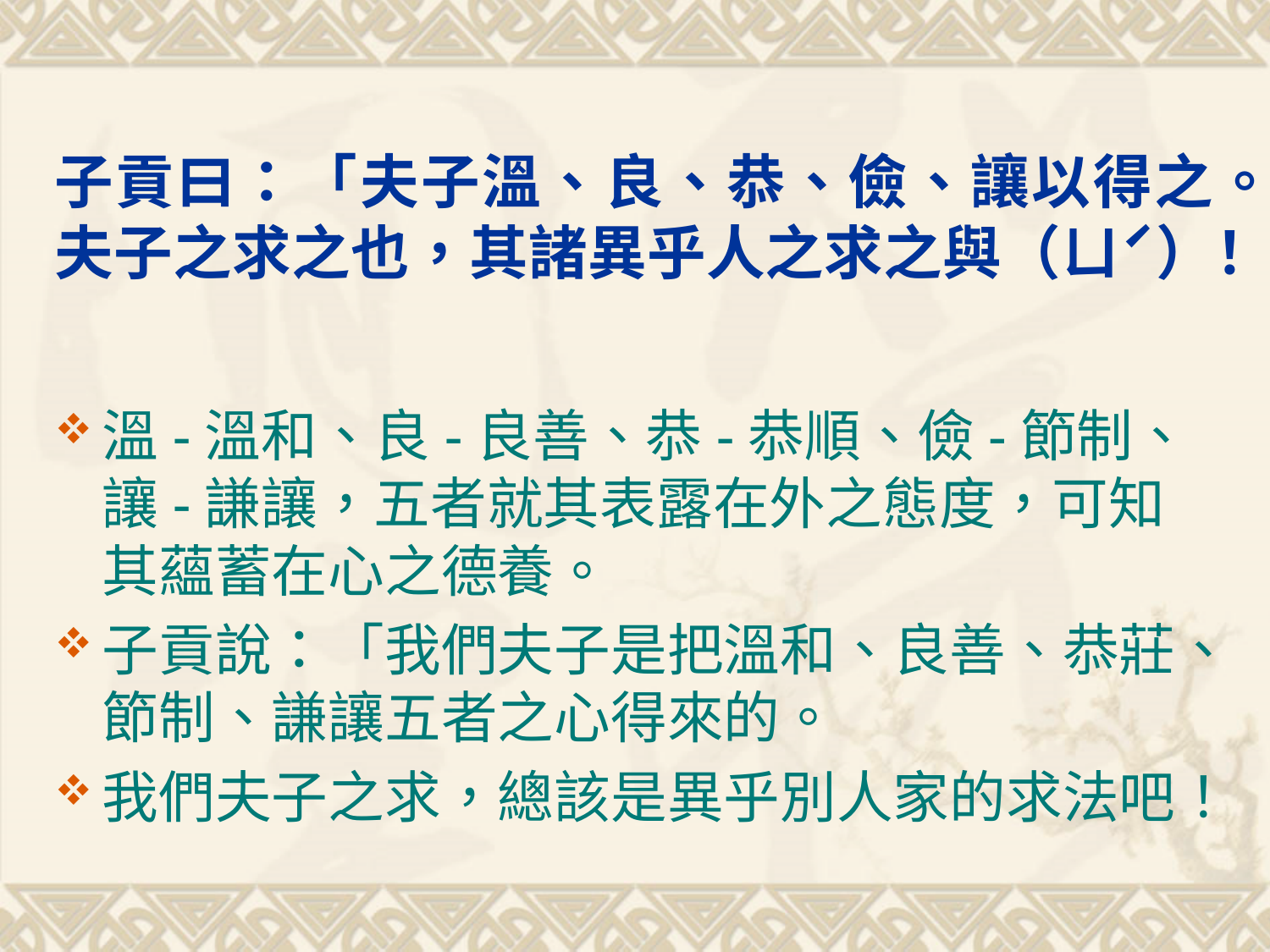

# 子貢曰：「夫子溫、良、恭、儉、讓以得之。夫子之求之也，其諸異乎人之求之與（ㄩˊ）！
溫-溫和、良-良善、恭-恭順、儉-節制、讓-謙讓，五者就其表露在外之態度，可知其蘊蓄在心之德養。
子貢說：「我們夫子是把溫和、良善、恭莊、節制、謙讓五者之心得來的。
我們夫子之求，總該是異乎別人家的求法吧！